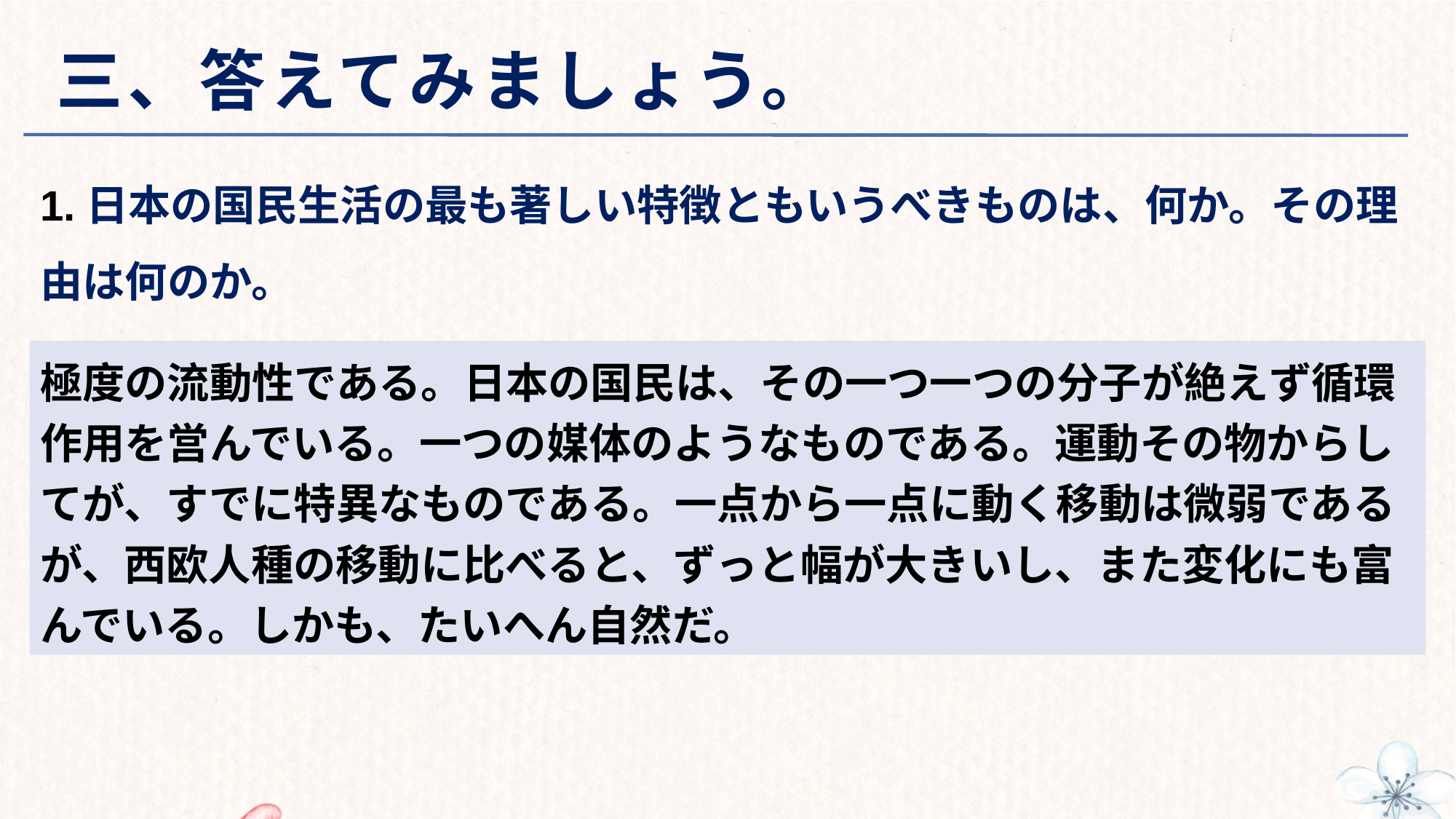

# 三、答えてみましょう。
1.日本の国民生活の最も著しい特徴ともいうべきものは、何か。その理由は何のか。
極度の流動性である。日本の国民は、その一つ一つの分子が絶えず循環
作用を営んでいる。一つの媒体のようなものである。運動その物からしてが、すでに特異なものである。一点から一点に動く移動は微弱であるが、西欧人種の移動に比べると、ずっと幅が大きいし、また変化にも富んでいる。しかも、たいへん自然だ。